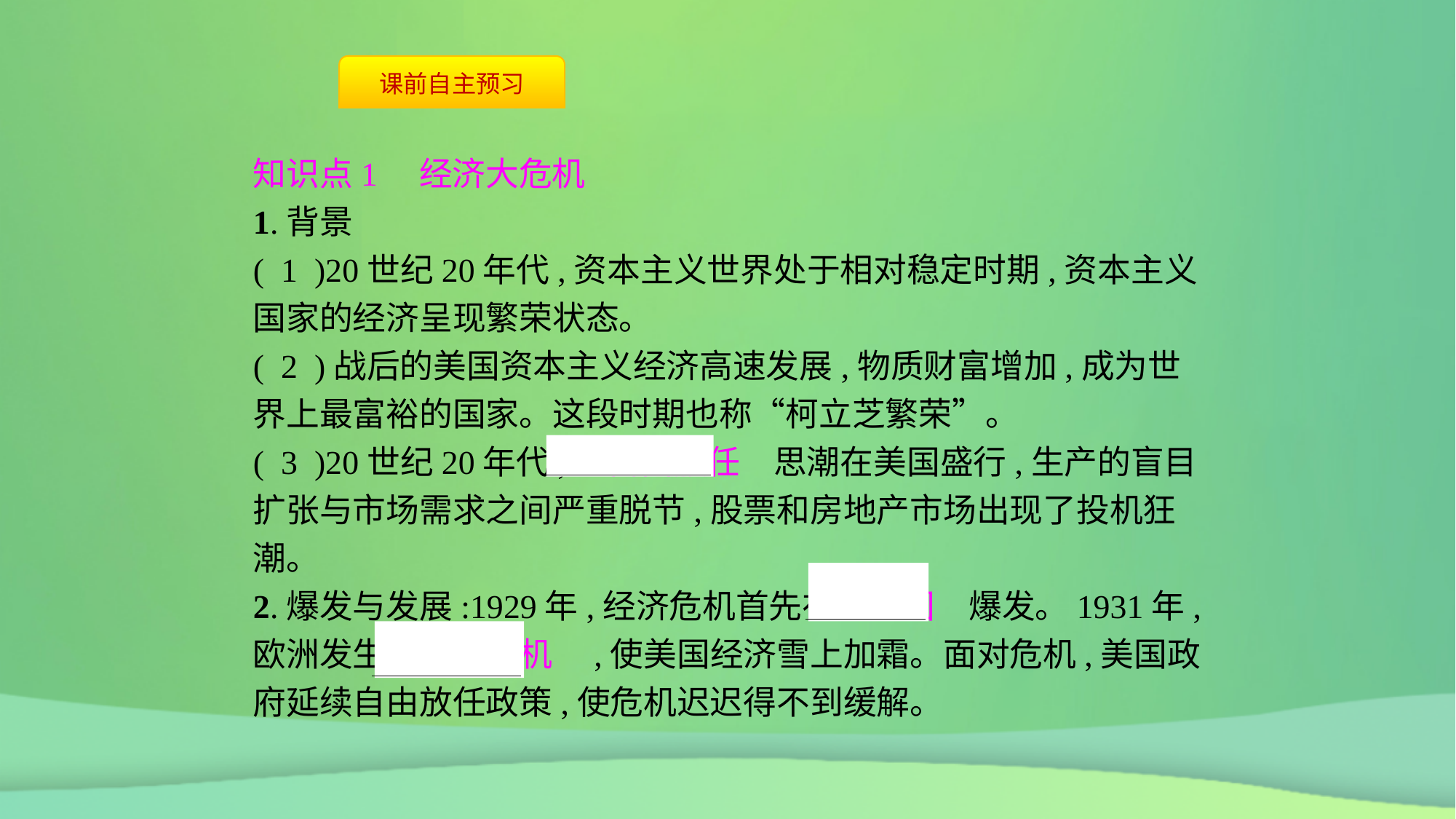

知识点1　经济大危机
1.背景
(  1  )20世纪20年代,资本主义世界处于相对稳定时期,资本主义国家的经济呈现繁荣状态。
(  2  )战后的美国资本主义经济高速发展,物质财富增加,成为世界上最富裕的国家。这段时期也称“柯立芝繁荣”。
(  3  )20世纪20年代,　自由放任　思潮在美国盛行,生产的盲目扩张与市场需求之间严重脱节,股票和房地产市场出现了投机狂潮。
2.爆发与发展:1929年,经济危机首先在　美国　爆发。1931年,欧洲发生　金融危机　,使美国经济雪上加霜。面对危机,美国政府延续自由放任政策,使危机迟迟得不到缓解。